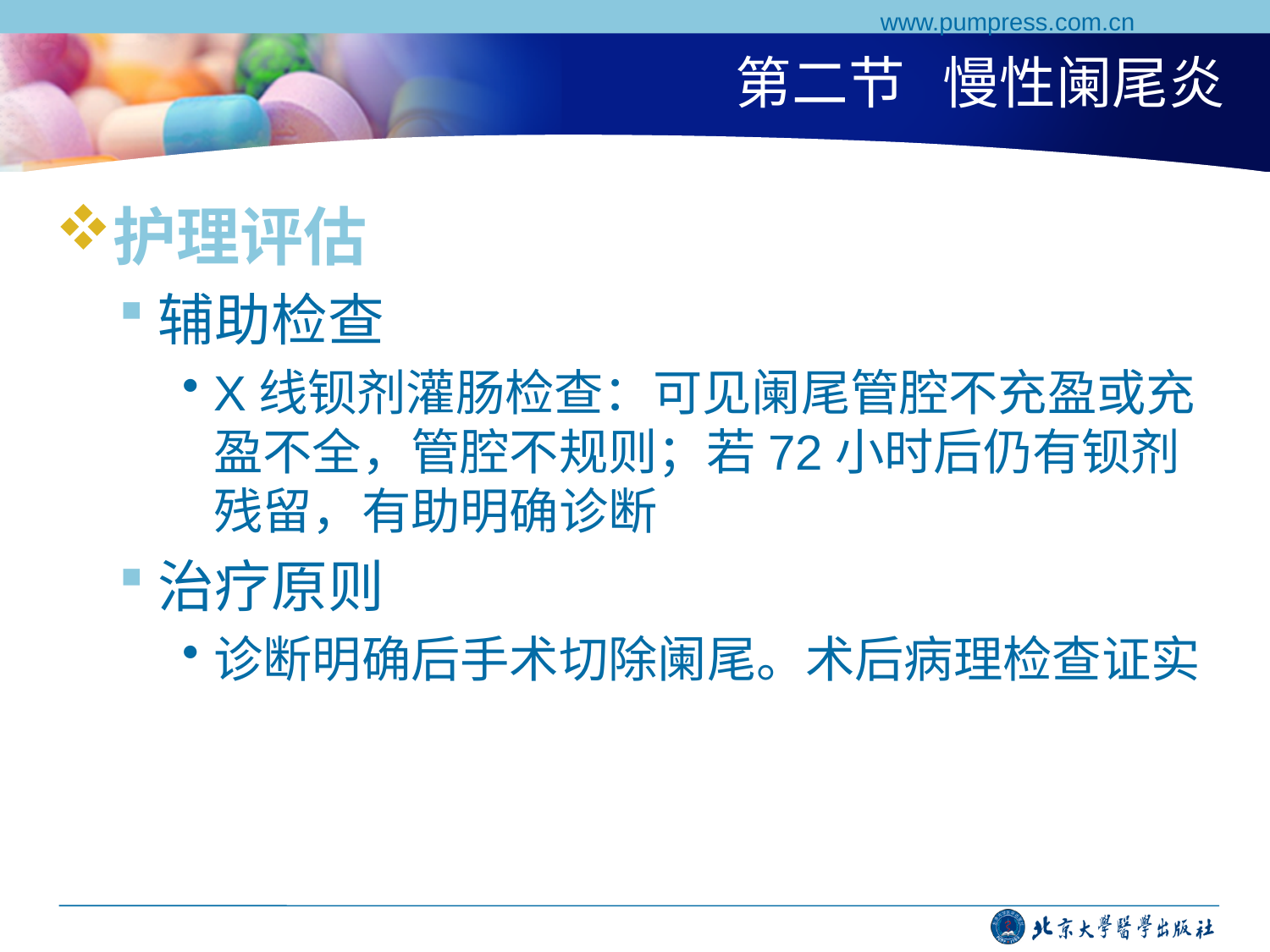

www.pumpress.com.cn
# 第二节   慢性阑尾炎
护理评估
辅助检查
X线钡剂灌肠检查：可见阑尾管腔不充盈或充盈不全，管腔不规则；若72小时后仍有钡剂残留，有助明确诊断
治疗原则
诊断明确后手术切除阑尾。术后病理检查证实